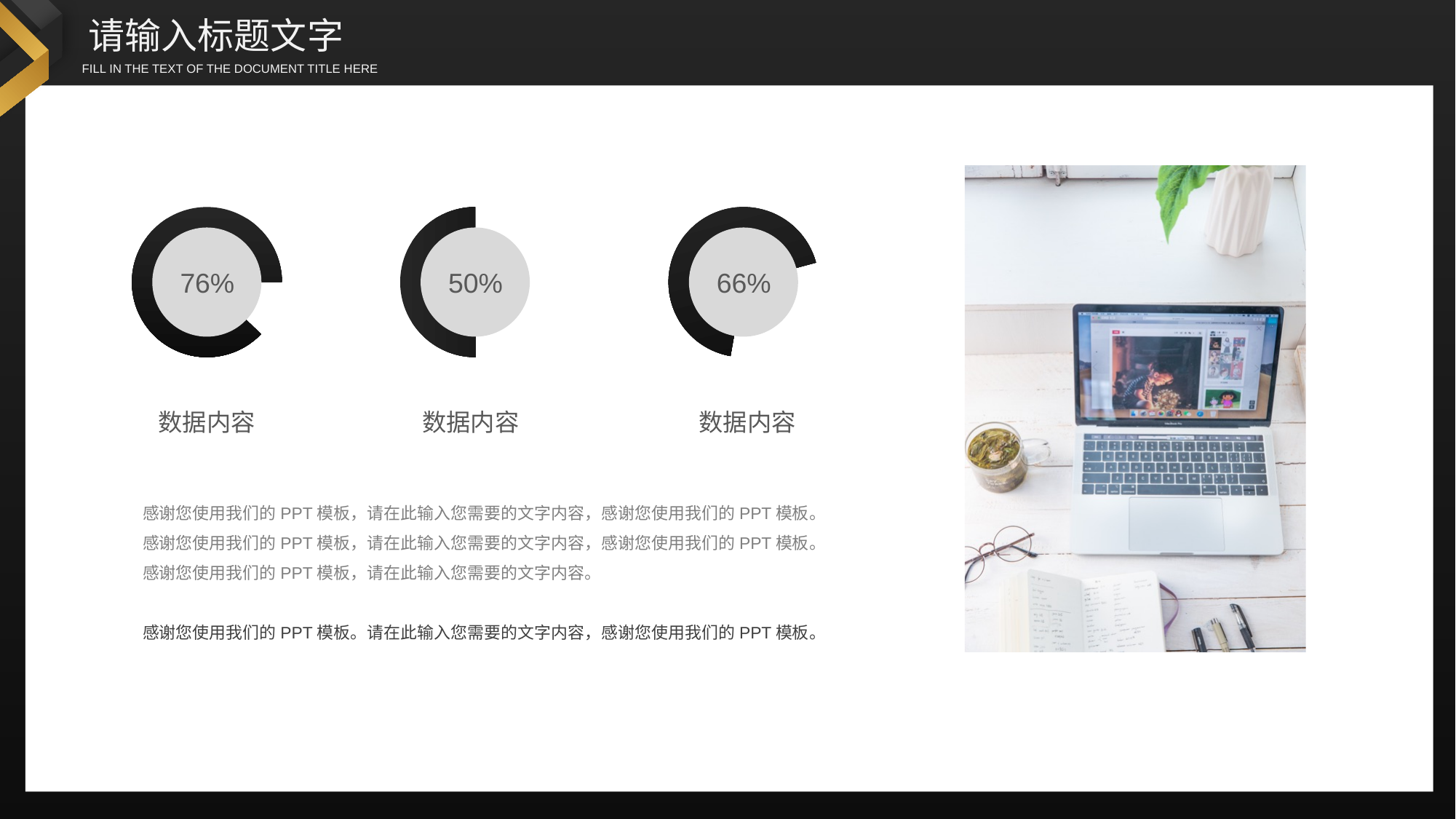

76%
50%
66%
数据内容
数据内容
数据内容
感谢您使用我们的PPT模板，请在此输入您需要的文字内容，感谢您使用我们的PPT模板。感谢您使用我们的PPT模板，请在此输入您需要的文字内容，感谢您使用我们的PPT模板。感谢您使用我们的PPT模板，请在此输入您需要的文字内容。

感谢您使用我们的PPT模板。请在此输入您需要的文字内容，感谢您使用我们的PPT模板。